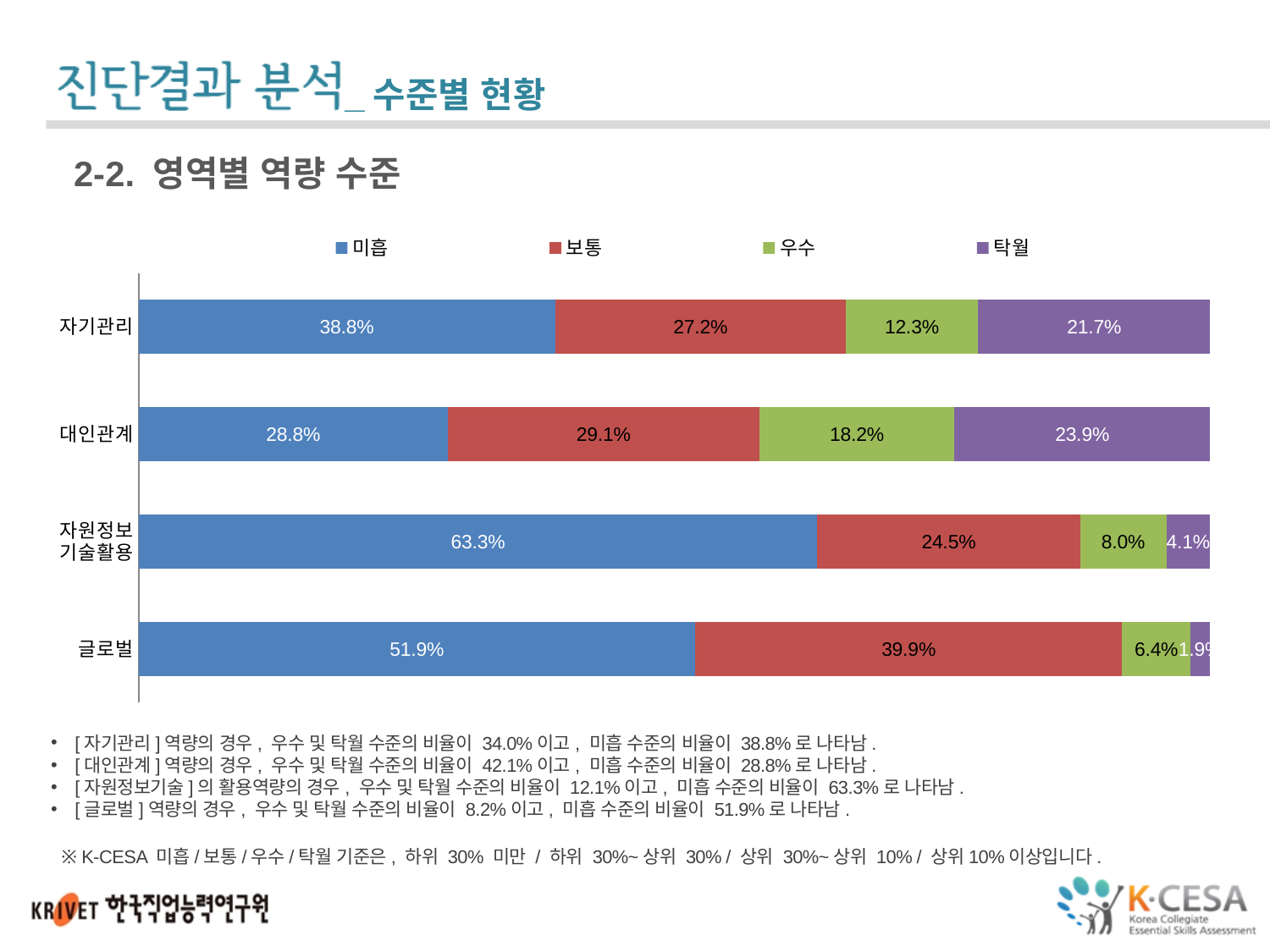

_수준별 현황

2-2. 영역별 역량 수준

### Chart

| Category | 미흡 | 보통 | 우수 | 탁월 |
|---|---|---|---|---|
| 자기관리 | 0.3884514435695538 | 0.27165354330708663 | 0.12335958005249344 | 0.21653543307086615 |
| 대인관계 | 0.28833551769331583 | 0.290956749672346 | 0.182175622542595 | 0.23853211009174313 |
| 자원정보
기술활용 | 0.633245382585752 | 0.24538258575197885 | 0.08047493403693931 | 0.040897097625329816 |
| 글로벌 | 0.519205298013245 | 0.39867549668874175 | 0.06357615894039735 | 0.018543046357615896 |
[자기관리]역량의 경우, 우수 및 탁월 수준의 비율이 34.0%이고, 미흡 수준의 비율이 38.8%로 나타남.
[대인관계]역량의 경우, 우수 및 탁월 수준의 비율이 42.1%이고, 미흡 수준의 비율이 28.8%로 나타남.
[자원정보기술]의 활용역량의 경우, 우수 및 탁월 수준의 비율이 12.1%이고, 미흡 수준의 비율이 63.3%로 나타남.
[글로벌]역량의 경우, 우수 및 탁월 수준의 비율이 8.2%이고, 미흡 수준의 비율이 51.9%로 나타남.
※ K-CESA 미흡/보통/우수/탁월 기준은, 하위 30% 미만 / 하위 30%~상위 30% / 상위 30%~상위 10% / 상위10%이상입니다.